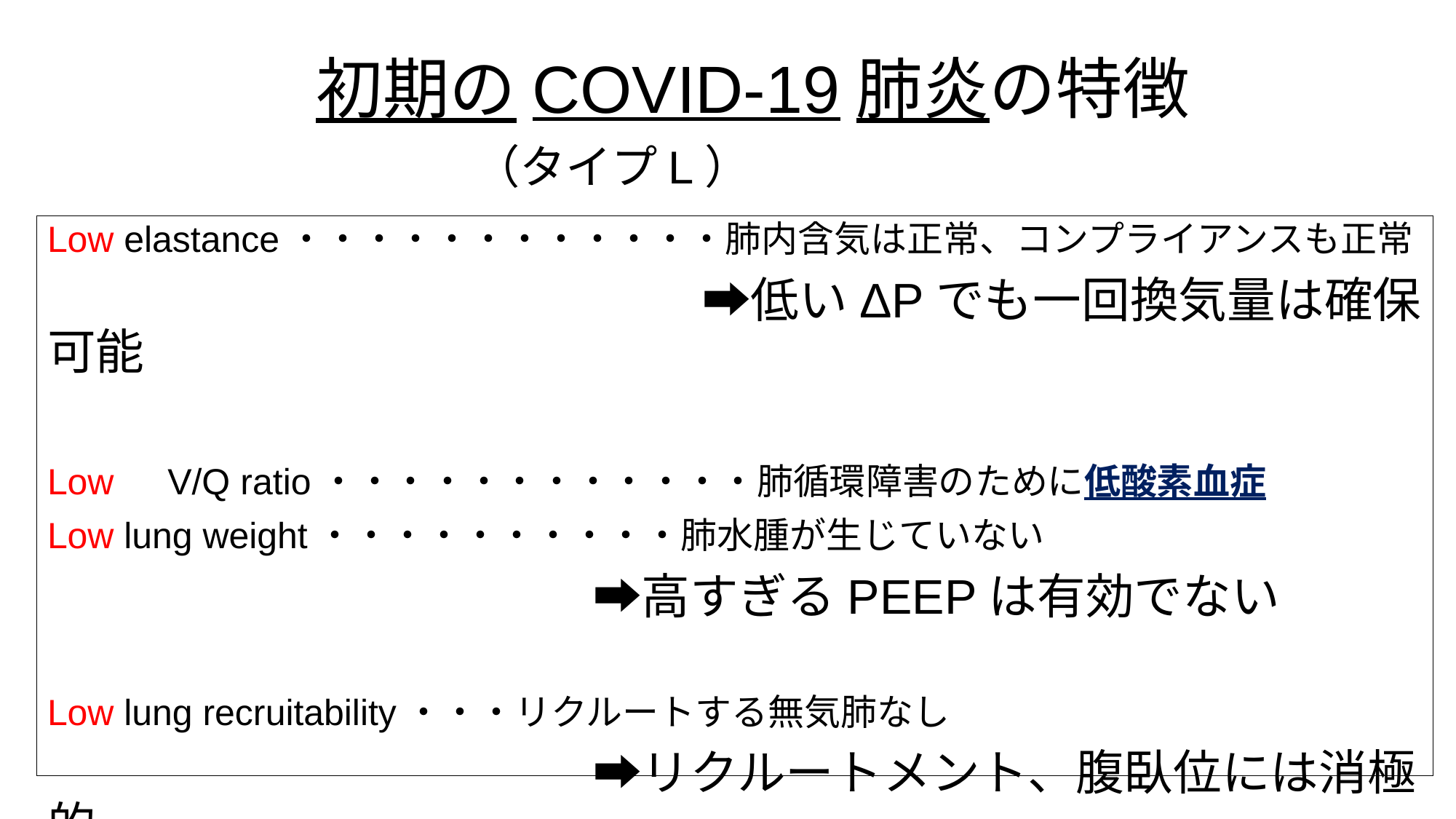

# 初期のCOVID-19肺炎の特徴
（タイプL）
Low elastance・・・・・・・・・・・・肺内含気は正常、コンプライアンスも正常
		　　　　　　　　　　　　➡低いΔPでも一回換気量は確保可能

Low　V/Q ratio・・・・・・・・・・・・肺循環障害のために低酸素血症
Low lung weight・・・・・・・・・・肺水腫が生じていない
				　　　➡高すぎるPEEPは有効でない

Low lung recruitability・・・リクルートする無気肺なし
				　　　➡リクルートメント、腹臥位には消極的